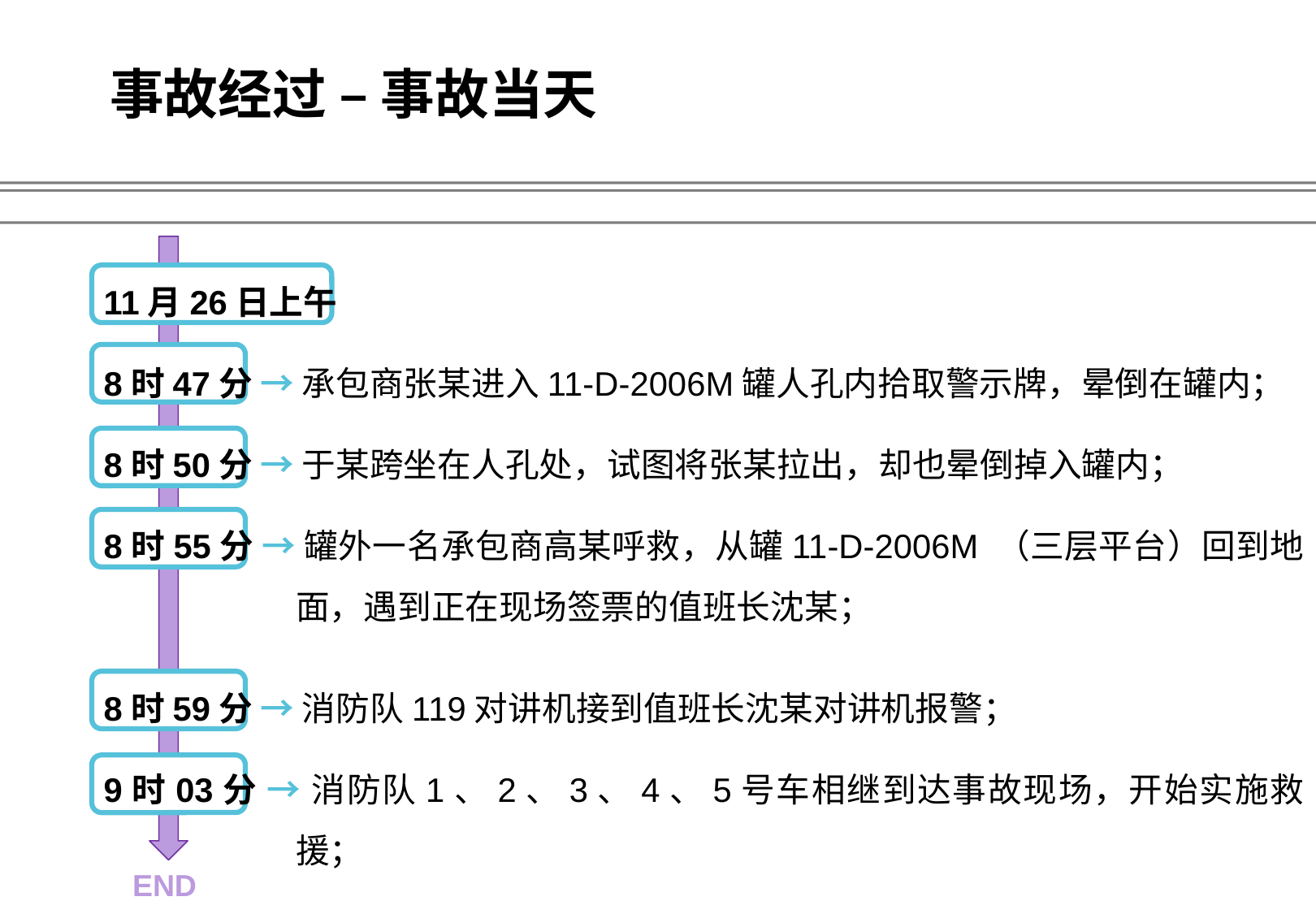

事故经过 – 事故当天

11月26日上午
8时47分 → 承包商张某进入11-D-2006M罐人孔内拾取警示牌，晕倒在罐内；
8时50分 → 于某跨坐在人孔处，试图将张某拉出，却也晕倒掉入罐内；
8时55分 → 罐外一名承包商高某呼救，从罐11-D-2006M （三层平台）回到地面，遇到正在现场签票的值班长沈某；
8时59分 → 消防队119对讲机接到值班长沈某对讲机报警；
9时03分 → 消防队1、2、3、4、5号车相继到达事故现场，开始实施救援；

END